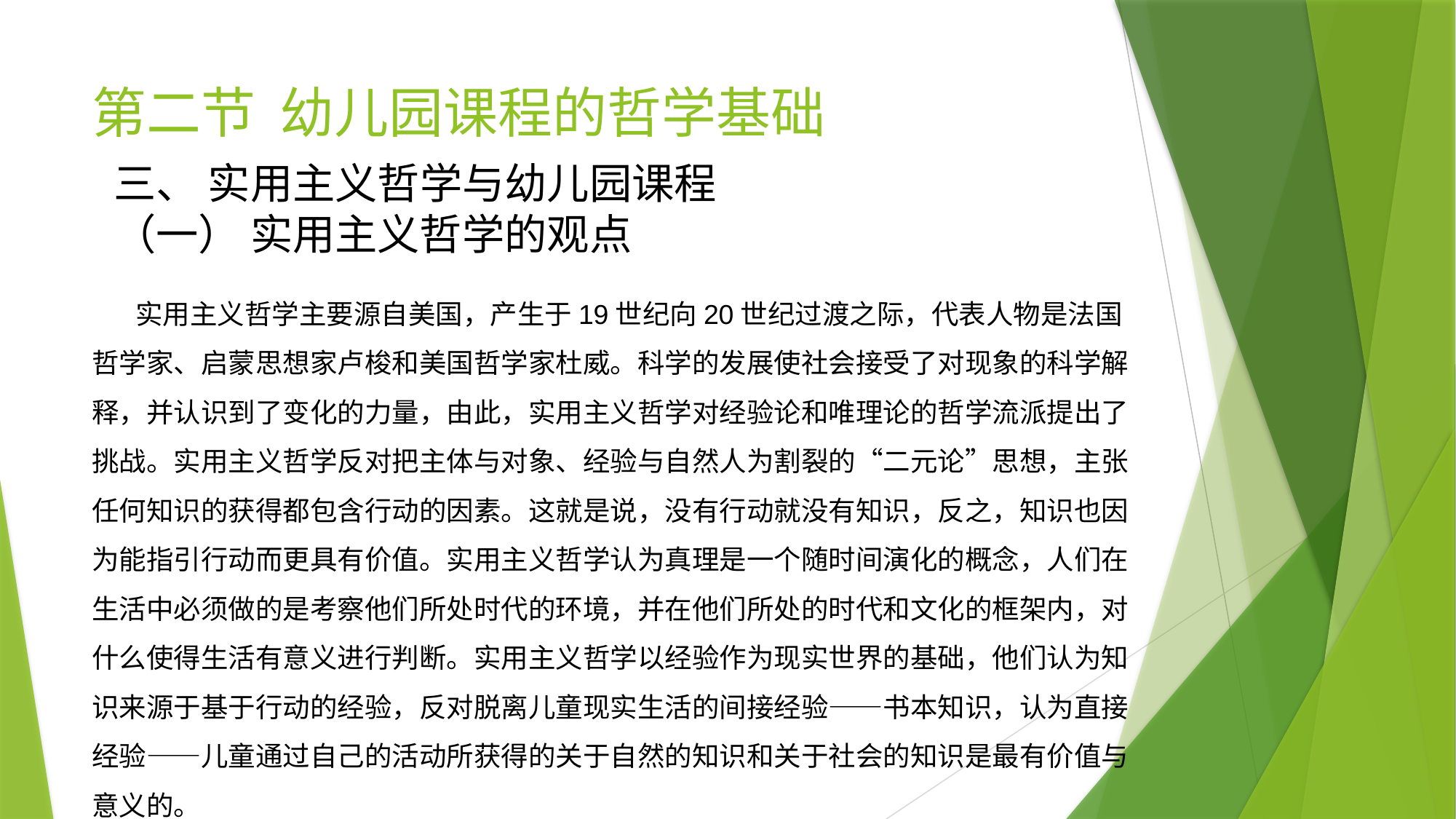

# 第二节  幼儿园课程的哲学基础
三、 实用主义哲学与幼儿园课程
（一） 实用主义哲学的观点
      实用主义哲学主要源自美国，产生于19世纪向20世纪过渡之际，代表人物是法国哲学家、启蒙思想家卢梭和美国哲学家杜威。科学的发展使社会接受了对现象的科学解释，并认识到了变化的力量，由此，实用主义哲学对经验论和唯理论的哲学流派提出了挑战。实用主义哲学反对把主体与对象、经验与自然人为割裂的“二元论”思想，主张任何知识的获得都包含行动的因素。这就是说，没有行动就没有知识，反之，知识也因为能指引行动而更具有价值。实用主义哲学认为真理是一个随时间演化的概念，人们在生活中必须做的是考察他们所处时代的环境，并在他们所处的时代和文化的框架内，对什么使得生活有意义进行判断。实用主义哲学以经验作为现实世界的基础，他们认为知识来源于基于行动的经验，反对脱离儿童现实生活的间接经验——书本知识，认为直接经验——儿童通过自己的活动所获得的关于自然的知识和关于社会的知识是最有价值与意义的。